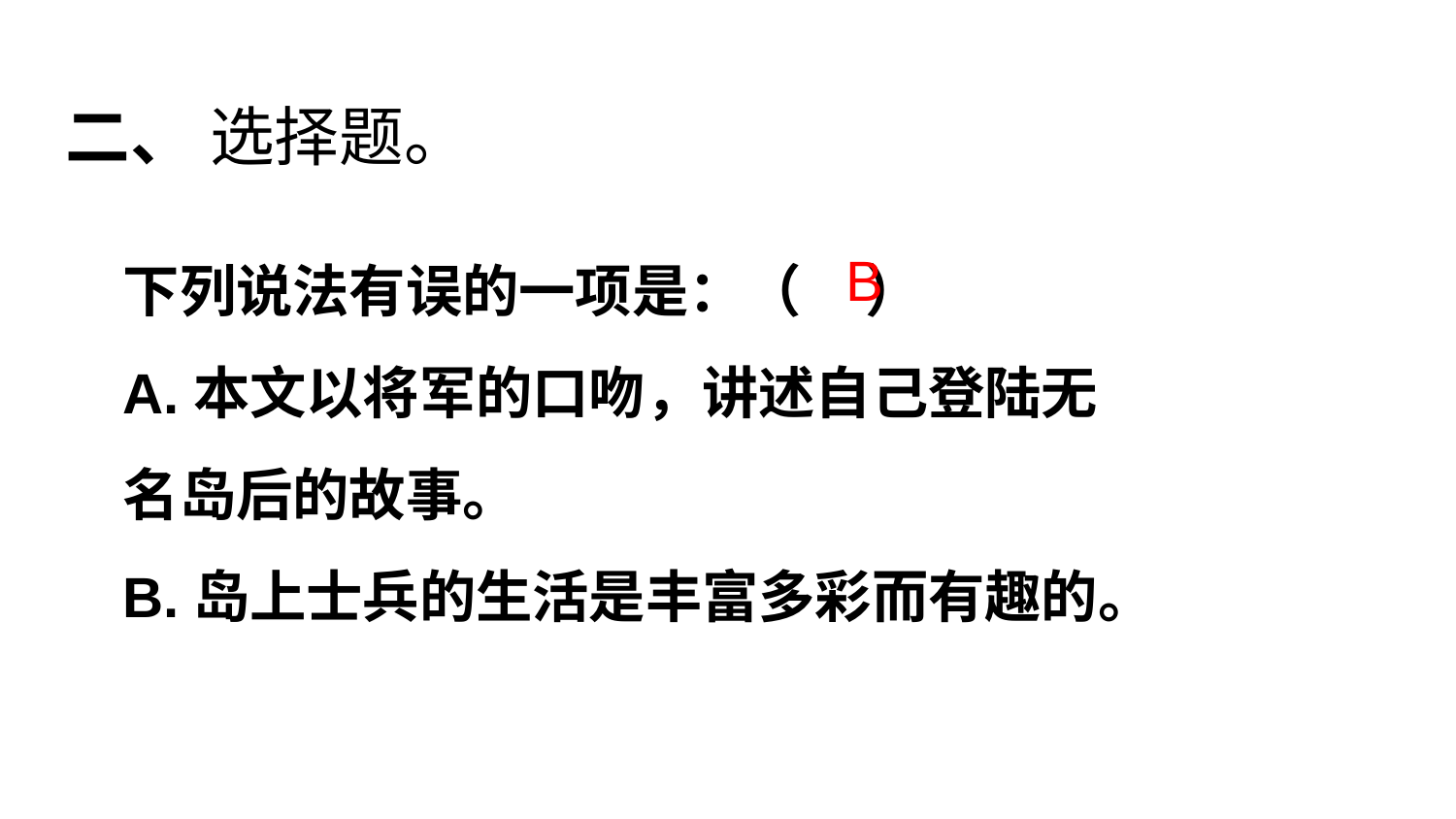

二、 选择题。
下列说法有误的一项是：（     ）
A.本文以将军的口吻，讲述自己登陆无名岛后的故事。
B.岛上士兵的生活是丰富多彩而有趣的。
B